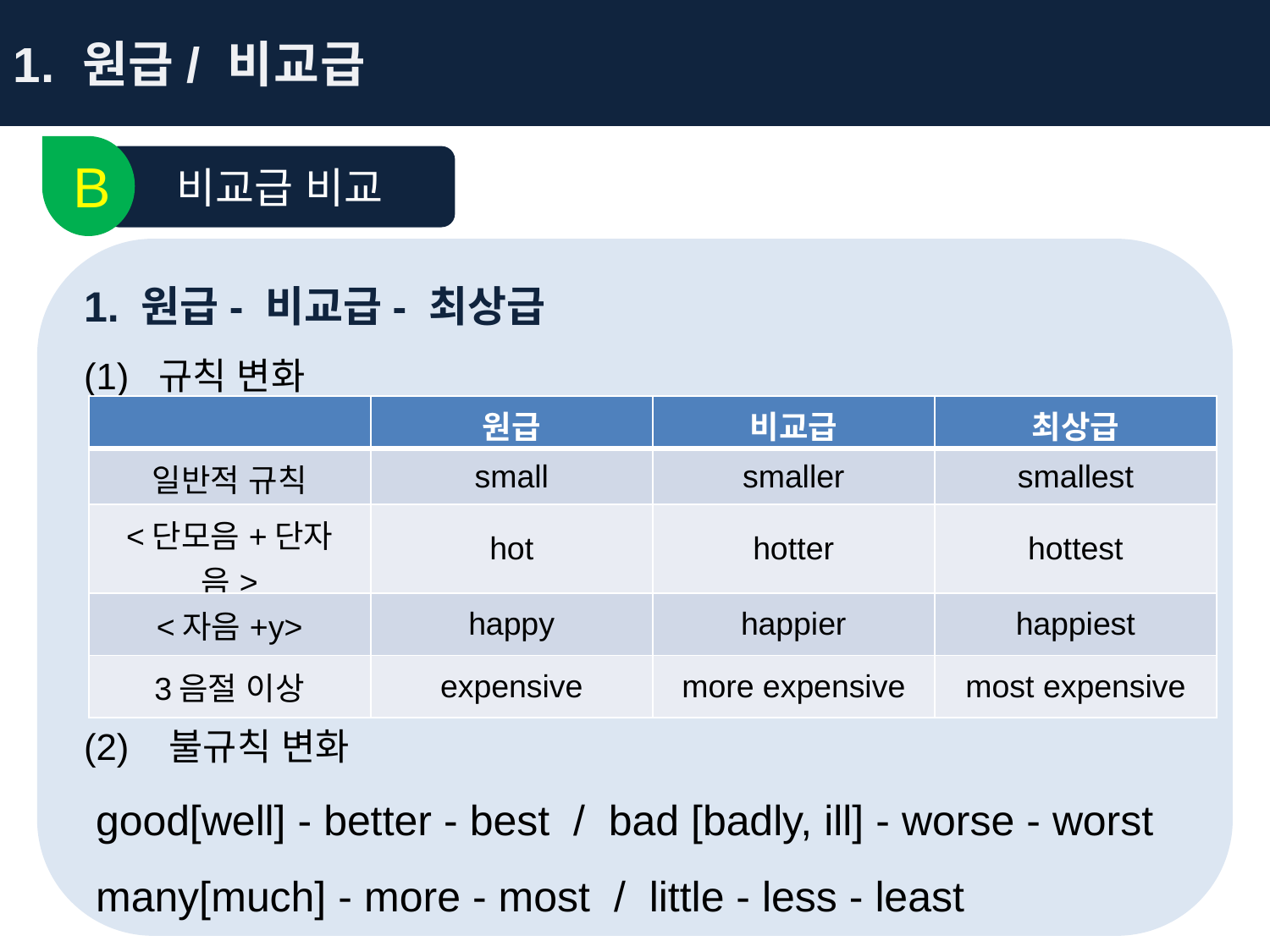

1. 원급/ 비교급

B
비교급 비교
1. 원급- 비교급- 최상급
(1)  규칙 변화

(2)   불규칙 변화
 good[well] - better - best  /  bad [badly, ill] - worse - worst
 many[much] - more - most  /  little - less - least
|  | 원급 | 비교급 | 최상급 |
| --- | --- | --- | --- |
| 일반적 규칙 | small | smaller | smallest |
| <단모음+단자음> | hot | hotter | hottest |
| <자음+y> | happy | happier | happiest |
| 3음절 이상 | expensive | more expensive | most expensive |